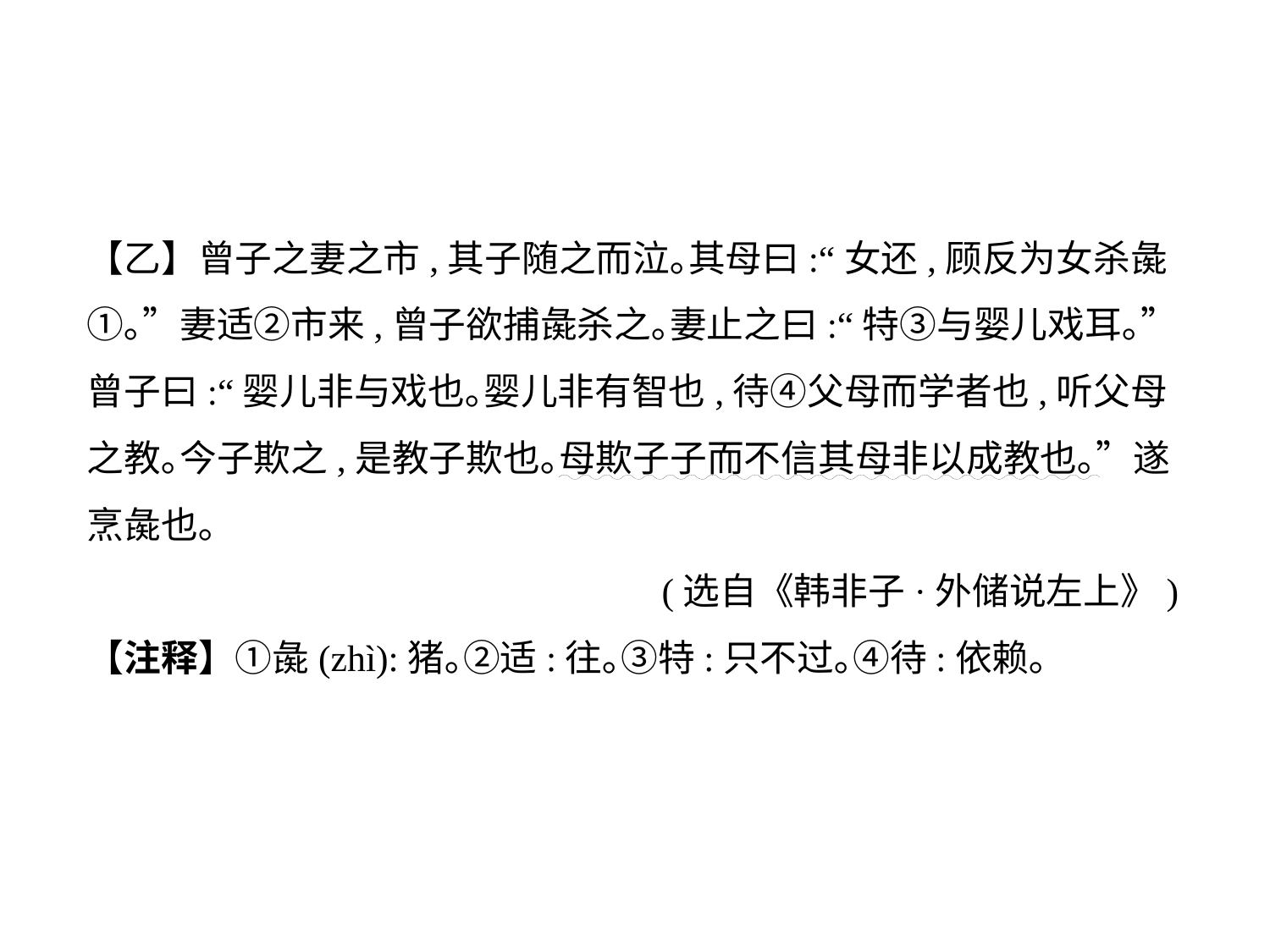

【乙】曾子之妻之市,其子随之而泣｡其母曰:“女还,顾反为女杀彘①｡”妻适②市来,曾子欲捕彘杀之｡妻止之曰:“特③与婴儿戏耳｡”曾子曰:“婴儿非与戏也｡婴儿非有智也,待④父母而学者也,听父母之教｡今子欺之,是教子欺也｡母欺子子而不信其母非以成教也｡”遂烹彘也｡
(选自《韩非子·外储说左上》)
【注释】①彘(zhì):猪｡②适:往｡③特:只不过｡④待:依赖｡